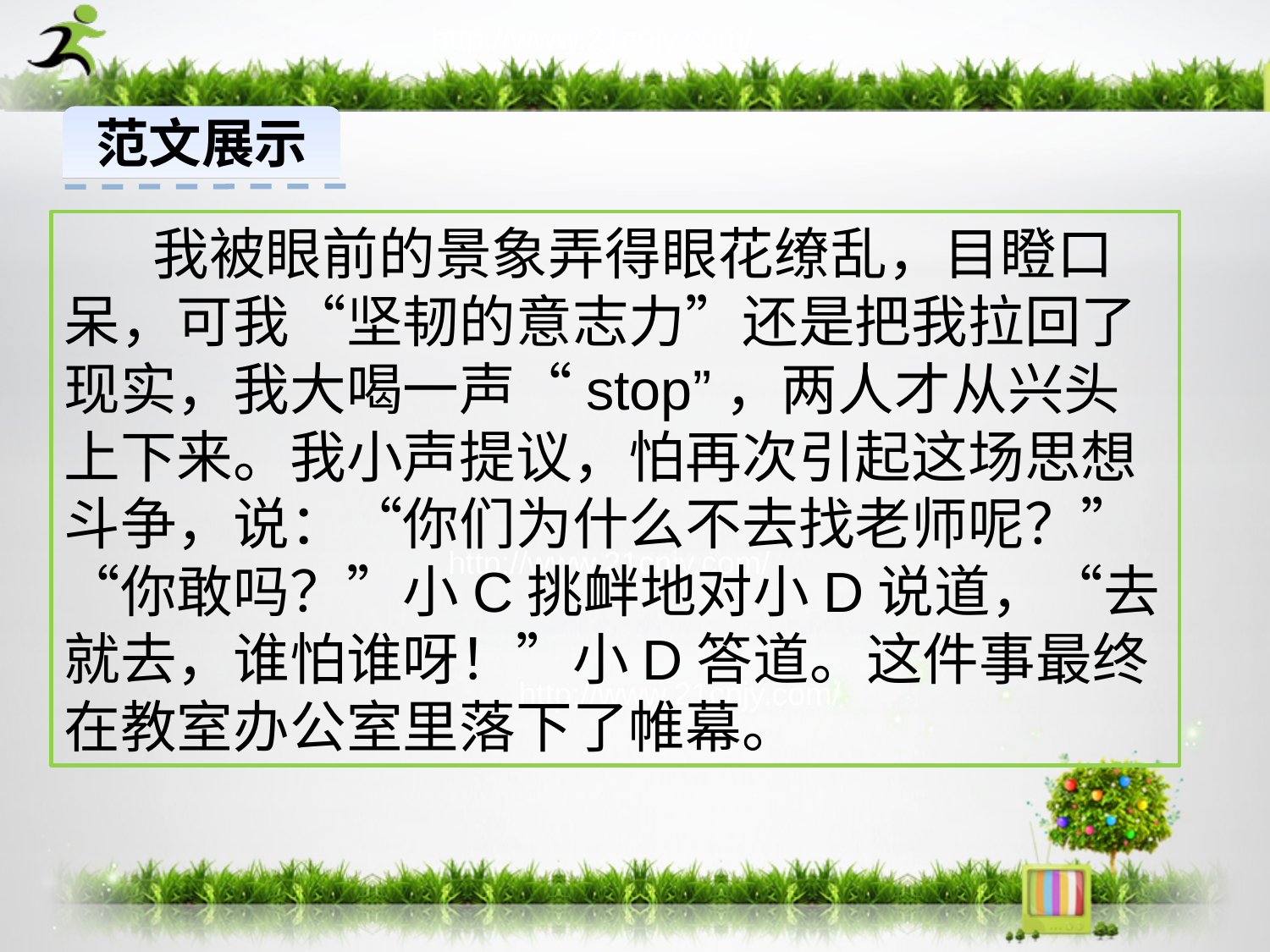

范文展示

       我被眼前的景象弄得眼花缭乱，目瞪口呆，可我“坚韧的意志力”还是把我拉回了现实，我大喝一声“stop”，两人才从兴头上下来。我小声提议，怕再次引起这场思想斗争，说：“你们为什么不去找老师呢？”“你敢吗？”小C挑衅地对小D说道，“去就去，谁怕谁呀！”小D答道。这件事最终在教室办公室里落下了帷幕。